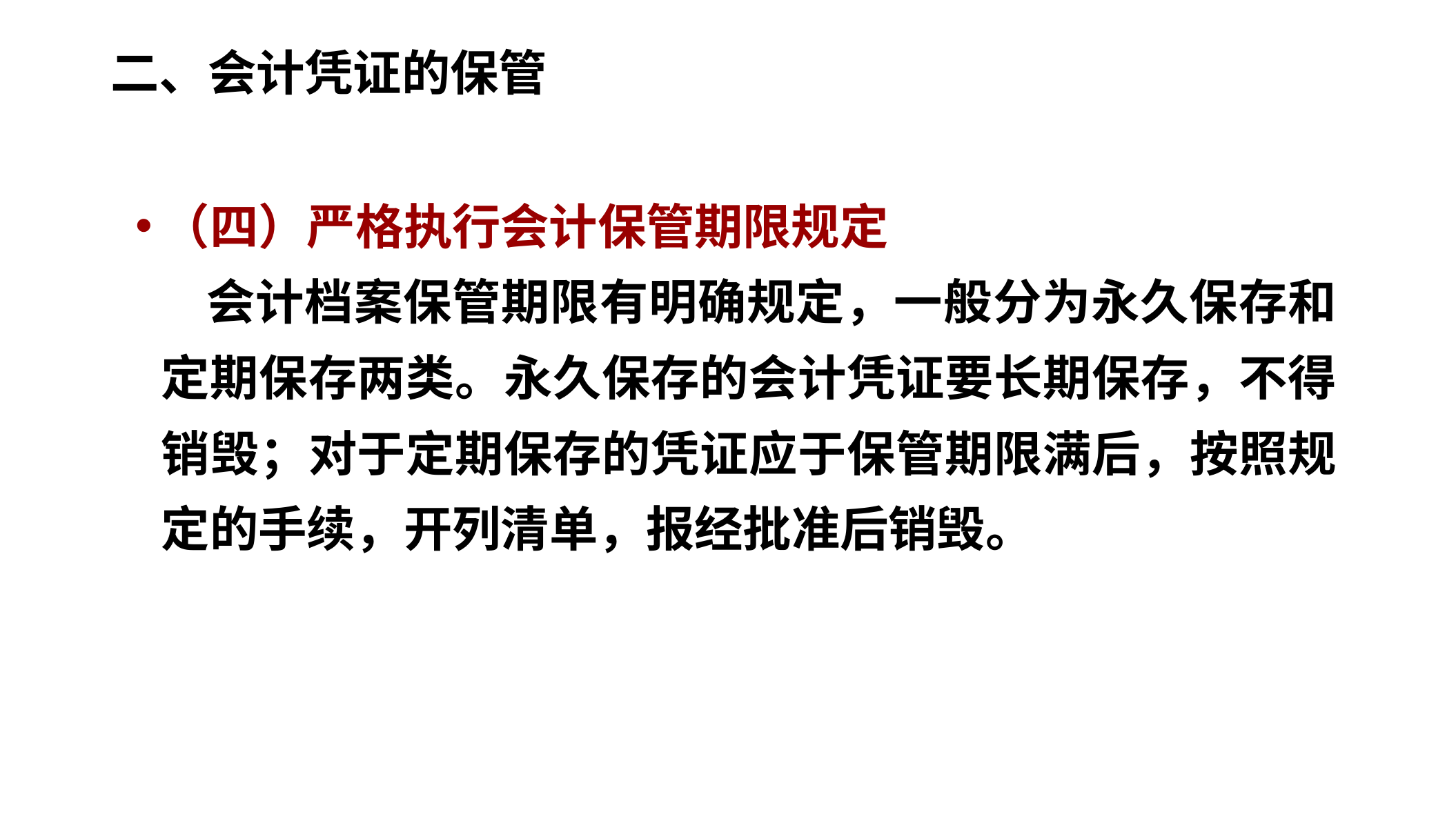

# 二、会计凭证的保管
（四）严格执行会计保管期限规定
     会计档案保管期限有明确规定，一般分为永久保存和定期保存两类。永久保存的会计凭证要长期保存，不得销毁；对于定期保存的凭证应于保管期限满后，按照规定的手续，开列清单，报经批准后销毁。